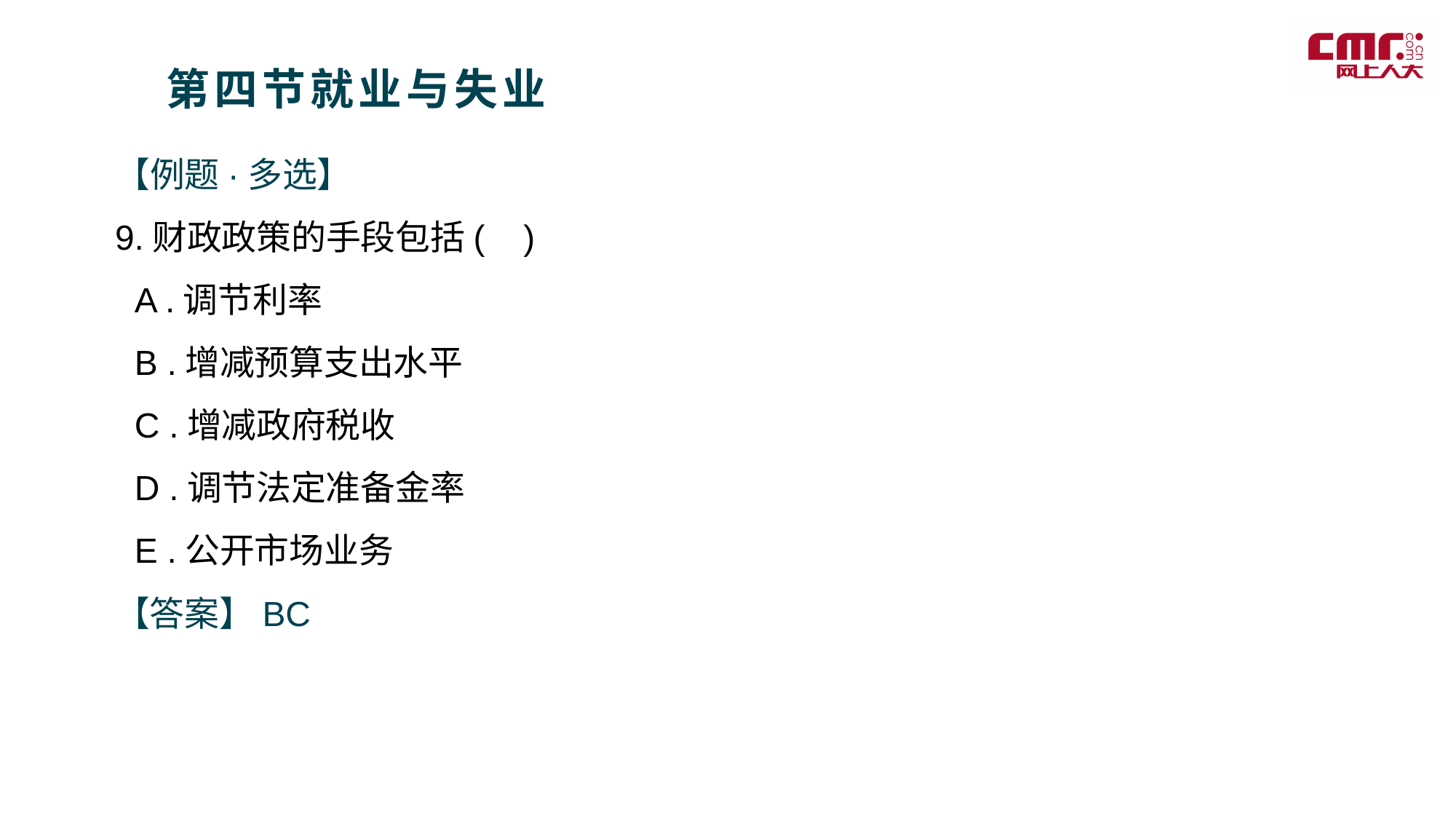

第四节就业与失业
【例题·多选】
9.财政政策的手段包括(    )
  A .调节利率
  B .增减预算支出水平
  C .增减政府税收
  D .调节法定准备金率
  E .公开市场业务
【答案】BC